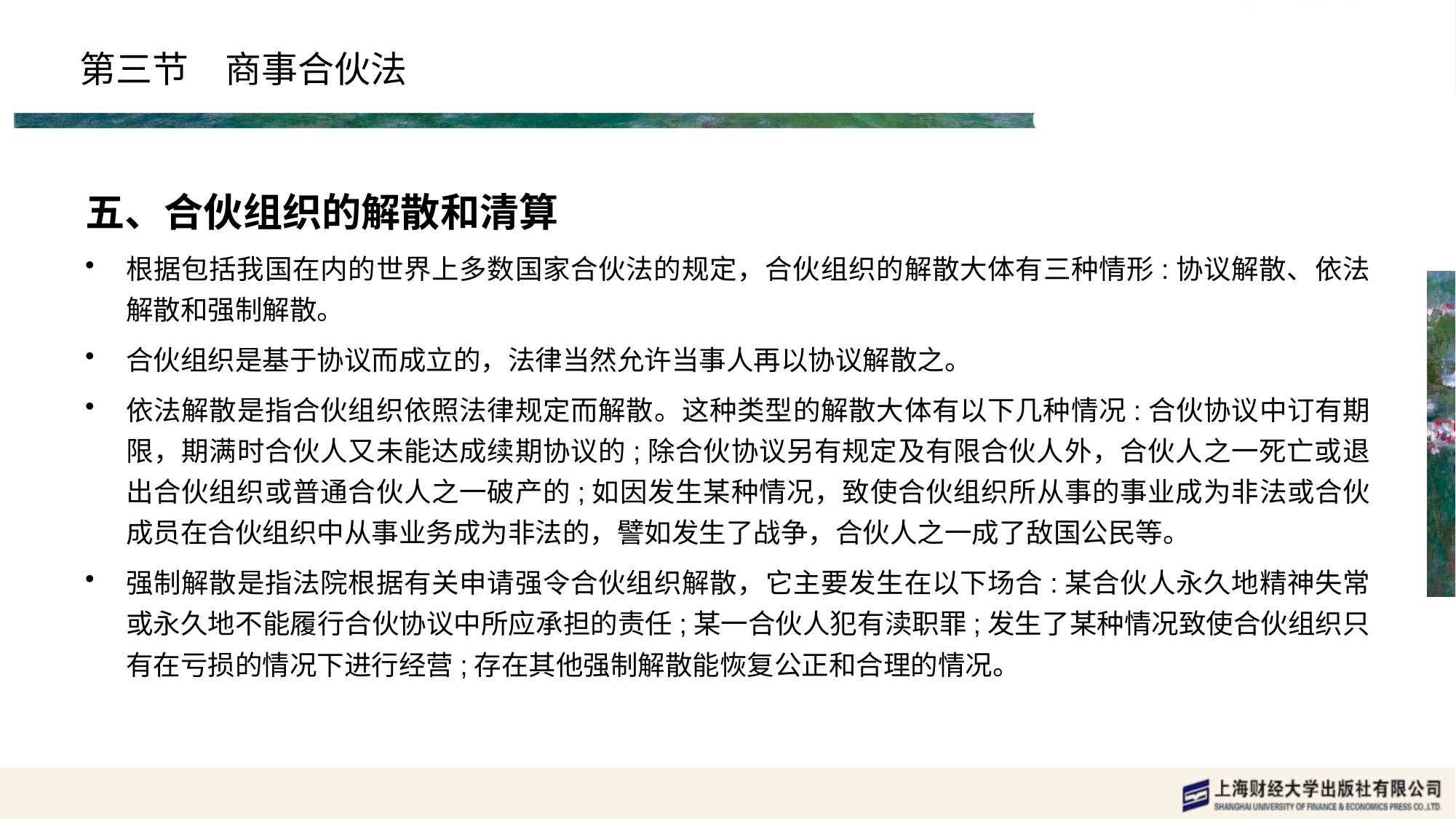

# 第三节　商事合伙法
五、合伙组织的解散和清算
根据包括我国在内的世界上多数国家合伙法的规定，合伙组织的解散大体有三种情形:协议解散、依法解散和强制解散。
合伙组织是基于协议而成立的，法律当然允许当事人再以协议解散之。
依法解散是指合伙组织依照法律规定而解散。这种类型的解散大体有以下几种情况:合伙协议中订有期限，期满时合伙人又未能达成续期协议的;除合伙协议另有规定及有限合伙人外，合伙人之一死亡或退出合伙组织或普通合伙人之一破产的;如因发生某种情况，致使合伙组织所从事的事业成为非法或合伙成员在合伙组织中从事业务成为非法的，譬如发生了战争，合伙人之一成了敌国公民等。
强制解散是指法院根据有关申请强令合伙组织解散，它主要发生在以下场合:某合伙人永久地精神失常或永久地不能履行合伙协议中所应承担的责任;某一合伙人犯有渎职罪;发生了某种情况致使合伙组织只有在亏损的情况下进行经营;存在其他强制解散能恢复公正和合理的情况。